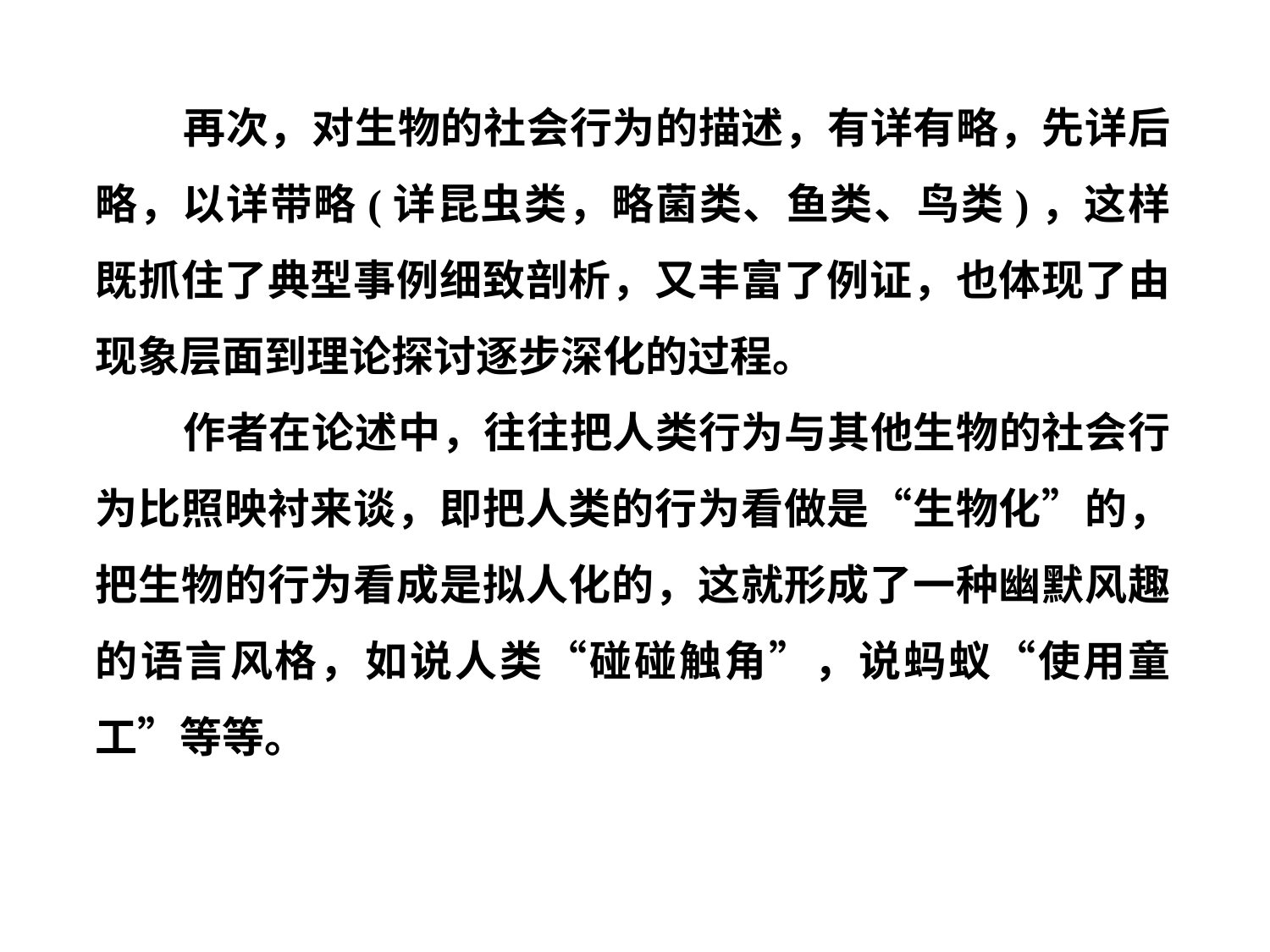

再次，对生物的社会行为的描述，有详有略，先详后略，以详带略(详昆虫类，略菌类、鱼类、鸟类)，这样既抓住了典型事例细致剖析，又丰富了例证，也体现了由现象层面到理论探讨逐步深化的过程。
作者在论述中，往往把人类行为与其他生物的社会行为比照映衬来谈，即把人类的行为看做是“生物化”的，把生物的行为看成是拟人化的，这就形成了一种幽默风趣的语言风格，如说人类“碰碰触角”，说蚂蚁“使用童工”等等。